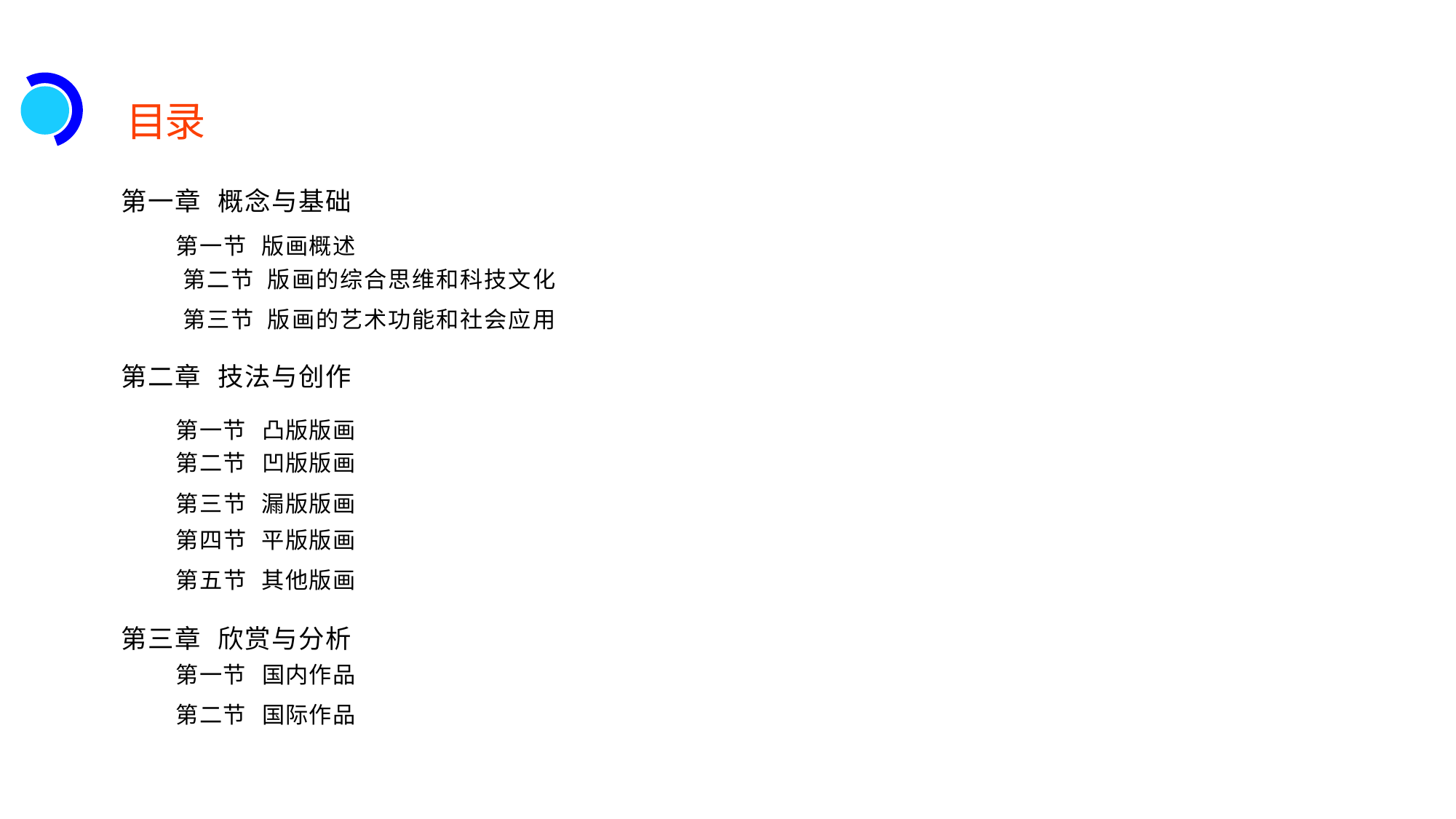

目录

第一章  概念与基础
第一节  版画概述
第二节  版画的综合思维和科技文化
第三节  版画的艺术功能和社会应用

第二章  技法与创作

第一节  凸版版画
第二节  凹版版画
第三节  漏版版画
第四节  平版版画
第五节  其他版画

第三章  欣赏与分析
第一节  国内作品
第二节  国际作品